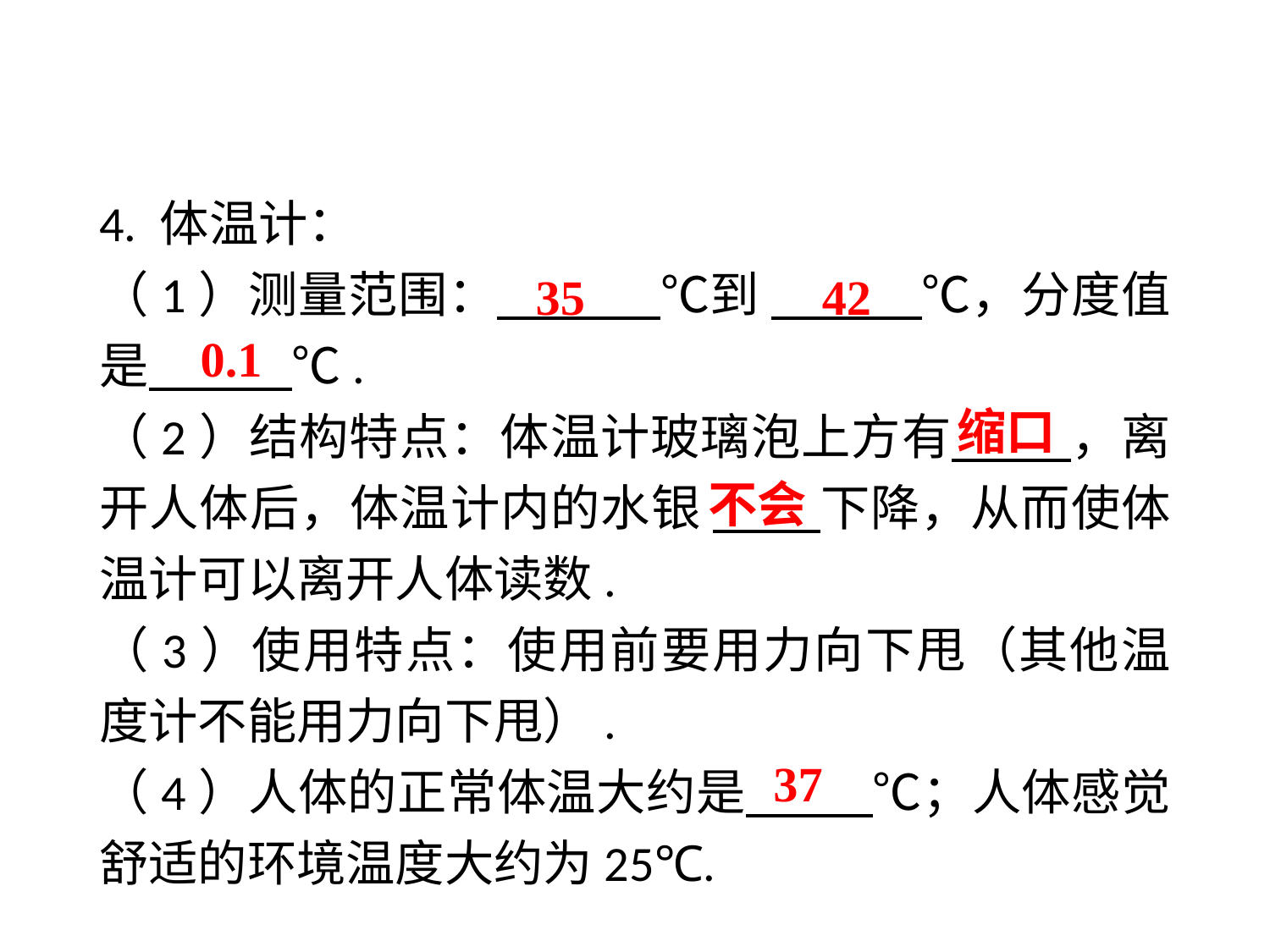

4. 体温计：
（1）测量范围：              ℃到              ℃，分度值是             ℃.
（2）结构特点：体温计玻璃泡上方有          ，离开人体后，体温计内的水银          下降，从而使体温计可以离开人体读数.
（3）使用特点：使用前要用力向下甩（其他温度计不能用力向下甩）.
（4）人体的正常体温大约是           ℃；人体感觉舒适的环境温度大约为25℃.
35
42
0.1
缩口
不会
37